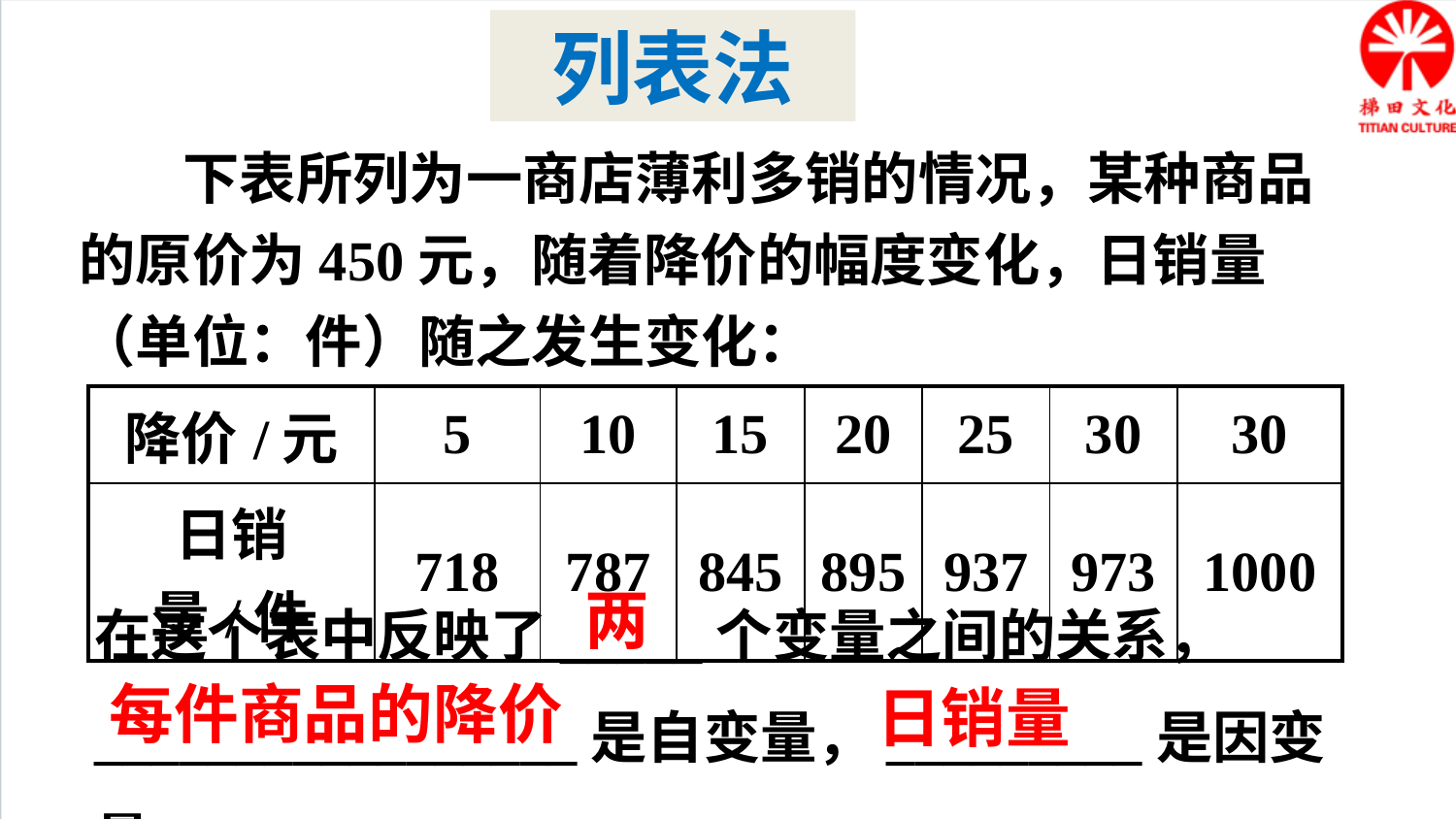

列表法
       下表所列为一商店薄利多销的情况，某种商品的原价为450元，随着降价的幅度变化，日销量（单位：件）随之发生变化：
| 降价/元 | 5 | 10 | 15 | 20 | 25 | 30 | 30 |
| --- | --- | --- | --- | --- | --- | --- | --- |
| 日销量/件 | 718 | 787 | 845 | 895 | 937 | 973 | 1000 |
在这个表中反映了_____个变量之间的关系，
_________________是自变量，_________是因变量.
两
每件商品的降价
日销量